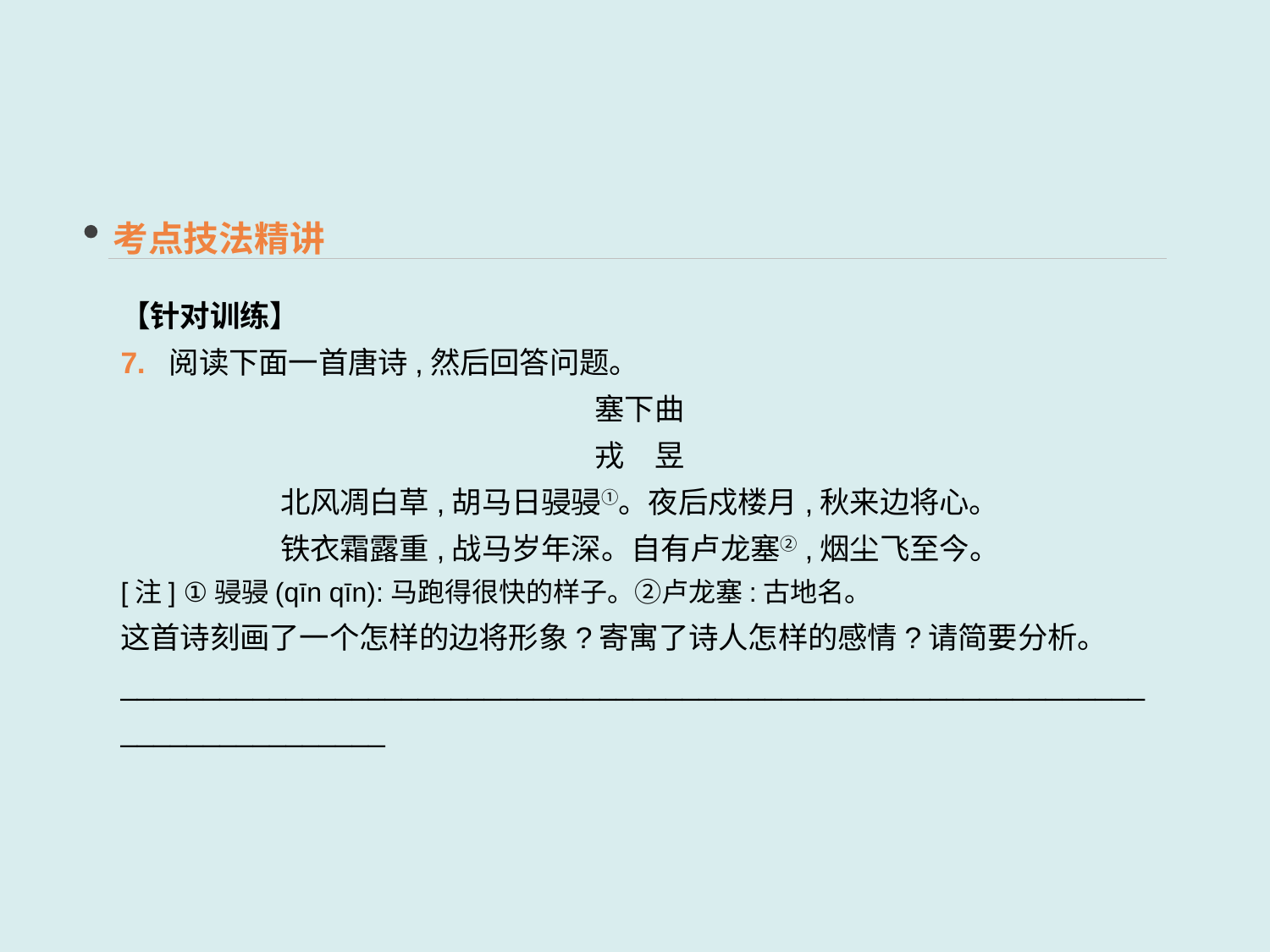

考点技法精讲

【针对训练】
7.  阅读下面一首唐诗,然后回答问题。
塞下曲
戎　昱
北风凋白草,胡马日骎骎①。夜后戍楼月,秋来边将心。
铁衣霜露重,战马岁年深。自有卢龙塞②,烟尘飞至今。
[注] ①骎骎(qīn qīn):马跑得很快的样子。②卢龙塞:古地名。
这首诗刻画了一个怎样的边将形象?寄寓了诗人怎样的感情?请简要分析。
______________________________________________________________________________